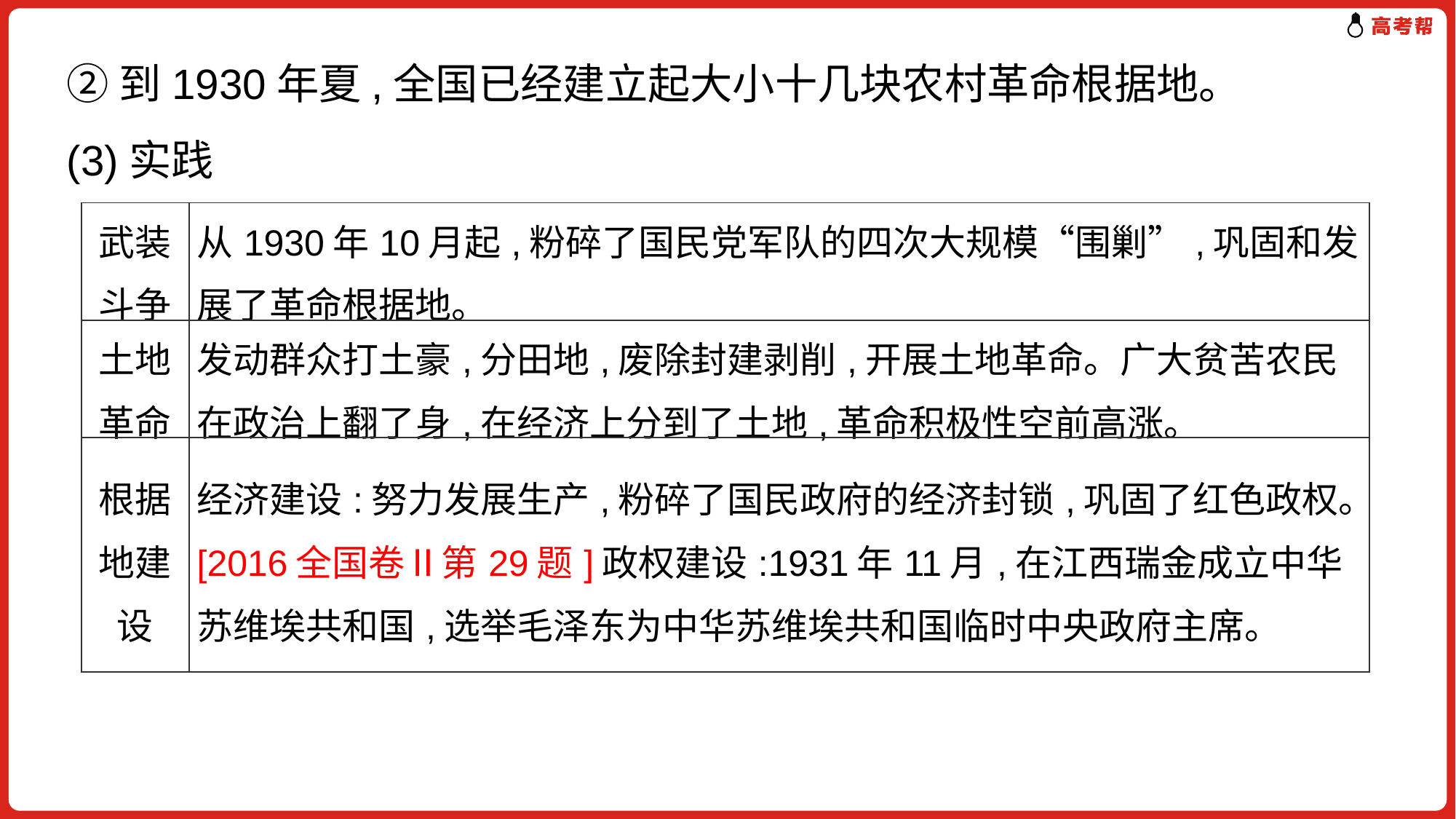

②到1930年夏,全国已经建立起大小十几块农村革命根据地。
(3)实践
| 武装斗争 | 从1930年10月起,粉碎了国民党军队的四次大规模“围剿”,巩固和发展了革命根据地。 |
| --- | --- |
| 土地革命 | 发动群众打土豪,分田地,废除封建剥削,开展土地革命。广大贫苦农民在政治上翻了身,在经济上分到了土地,革命积极性空前高涨。 |
| 根据地建设 | 经济建设:努力发展生产,粉碎了国民政府的经济封锁,巩固了红色政权。[2016全国卷Ⅱ第29题]政权建设:1931年11月,在江西瑞金成立中华苏维埃共和国,选举毛泽东为中华苏维埃共和国临时中央政府主席。 |